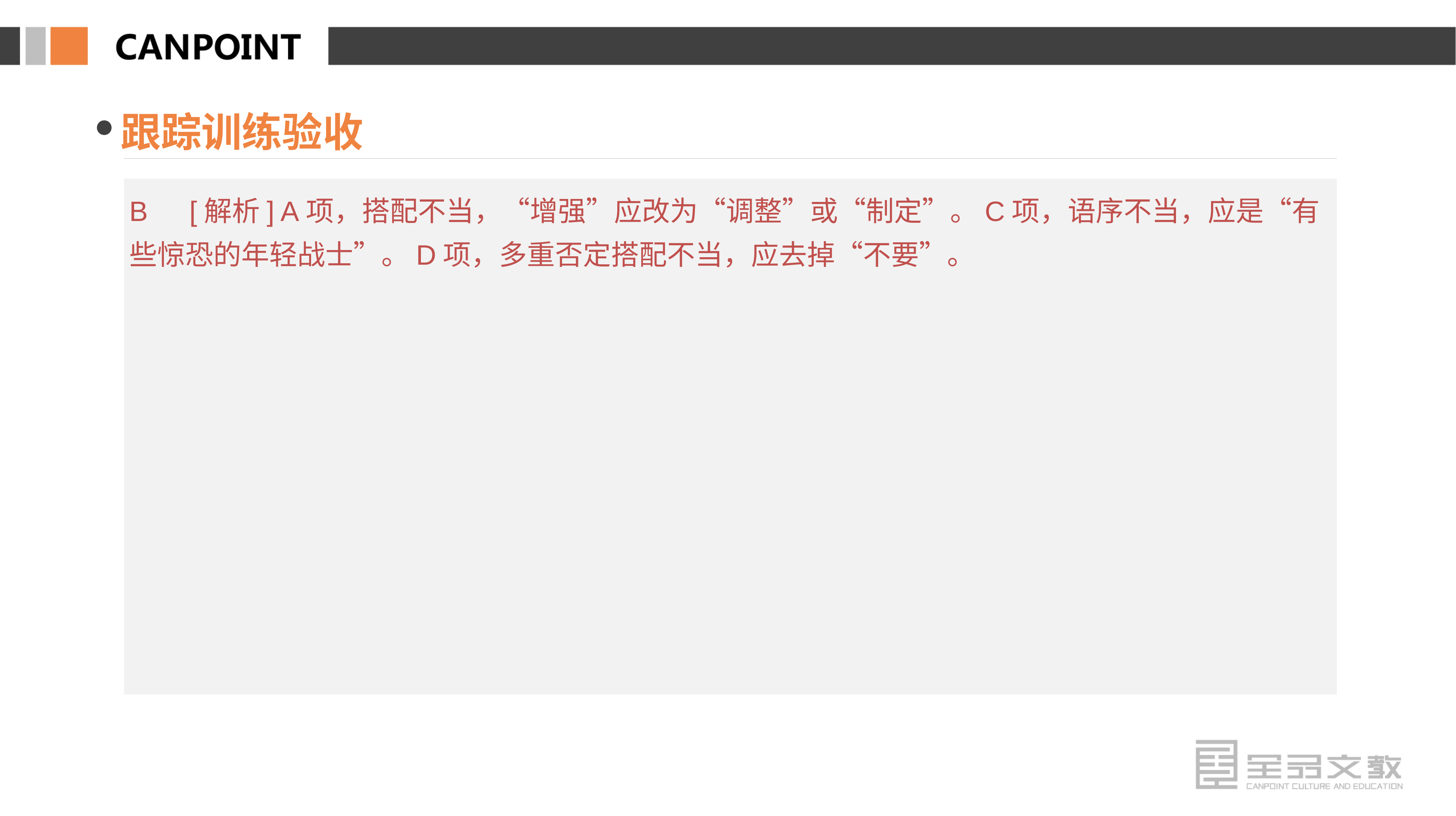

跟踪训练验收

B　[解析] A项，搭配不当，“增强”应改为“调整”或“制定”。C项，语序不当，应是“有些惊恐的年轻战士”。D项，多重否定搭配不当，应去掉“不要”。